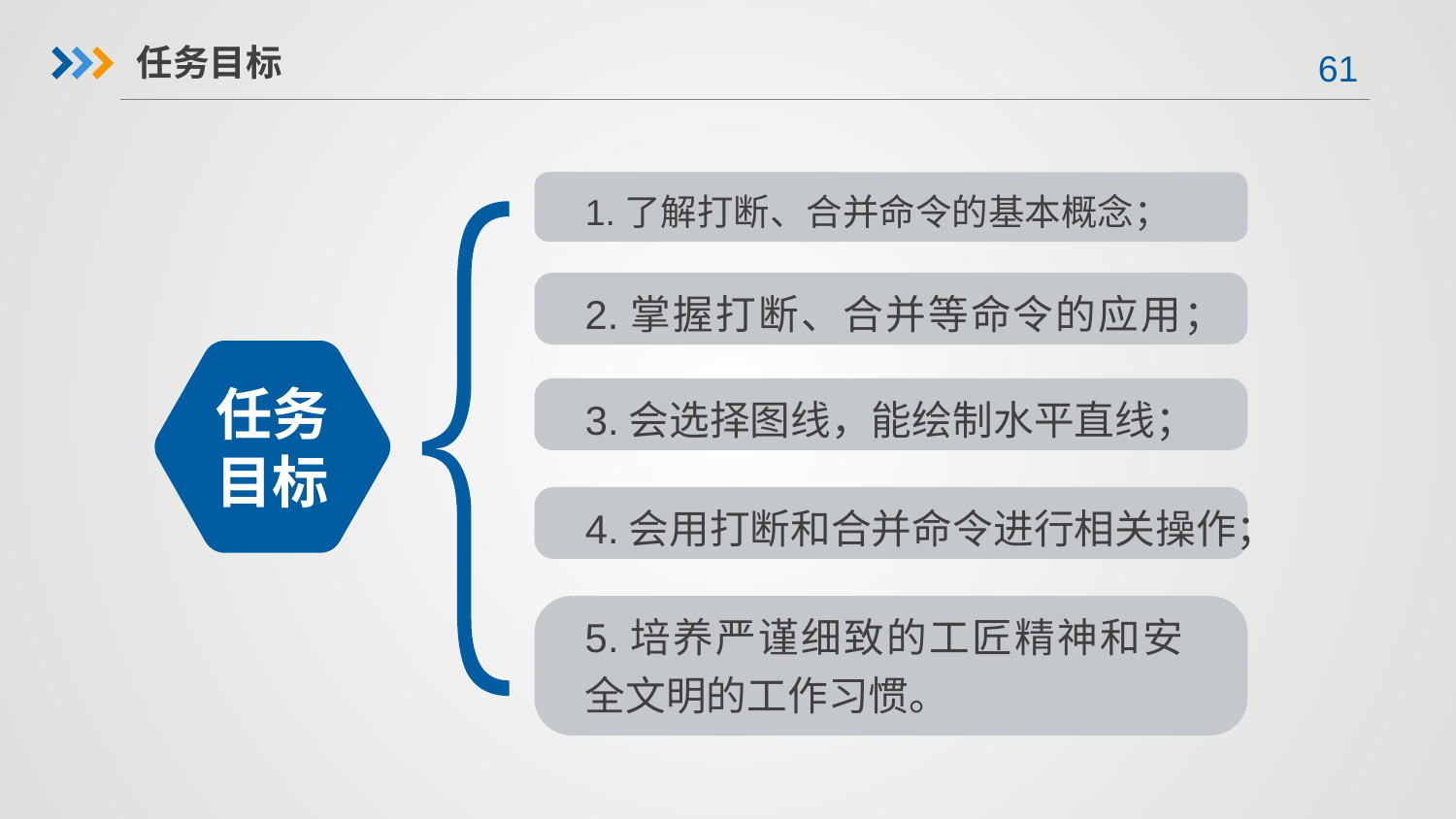

任务目标

1.了解打断、合并命令的基本概念；

2.掌握打断、合并等命令的应用；

任务目标

3.会选择图线，能绘制水平直线；

4.会用打断和合并命令进行相关操作；

5.培养严谨细致的工匠精神和安全文明的工作习惯。